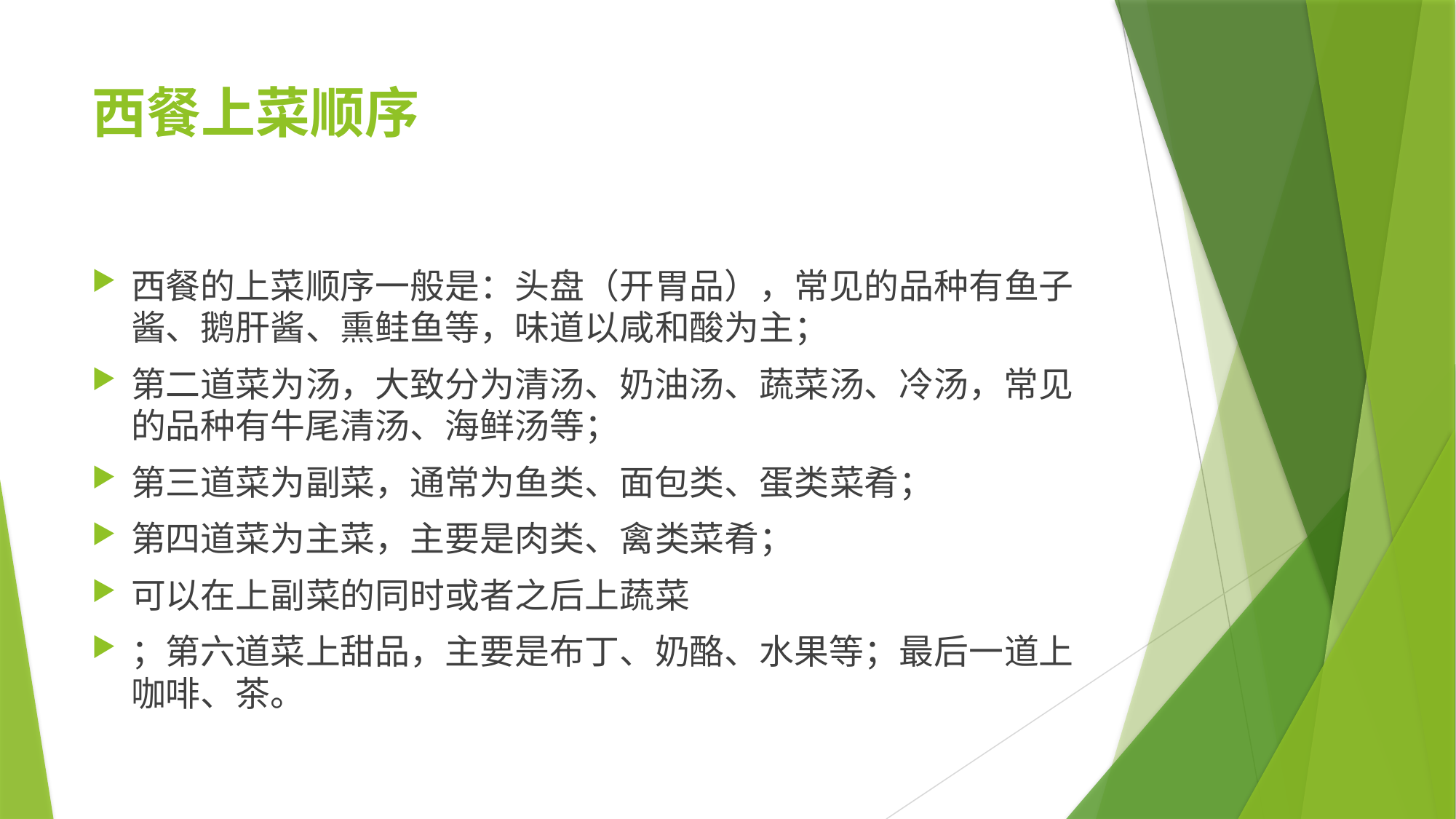

# 西餐上菜顺序
西餐的上菜顺序一般是：头盘（开胃品），常见的品种有鱼子酱、鹅肝酱、熏鲑鱼等，味道以咸和酸为主；
第二道菜为汤，大致分为清汤、奶油汤、蔬菜汤、冷汤，常见的品种有牛尾清汤、海鲜汤等；
第三道菜为副菜，通常为鱼类、面包类、蛋类菜肴；
第四道菜为主菜，主要是肉类、禽类菜肴；
可以在上副菜的同时或者之后上蔬菜
；第六道菜上甜品，主要是布丁、奶酪、水果等；最后一道上咖啡、茶。